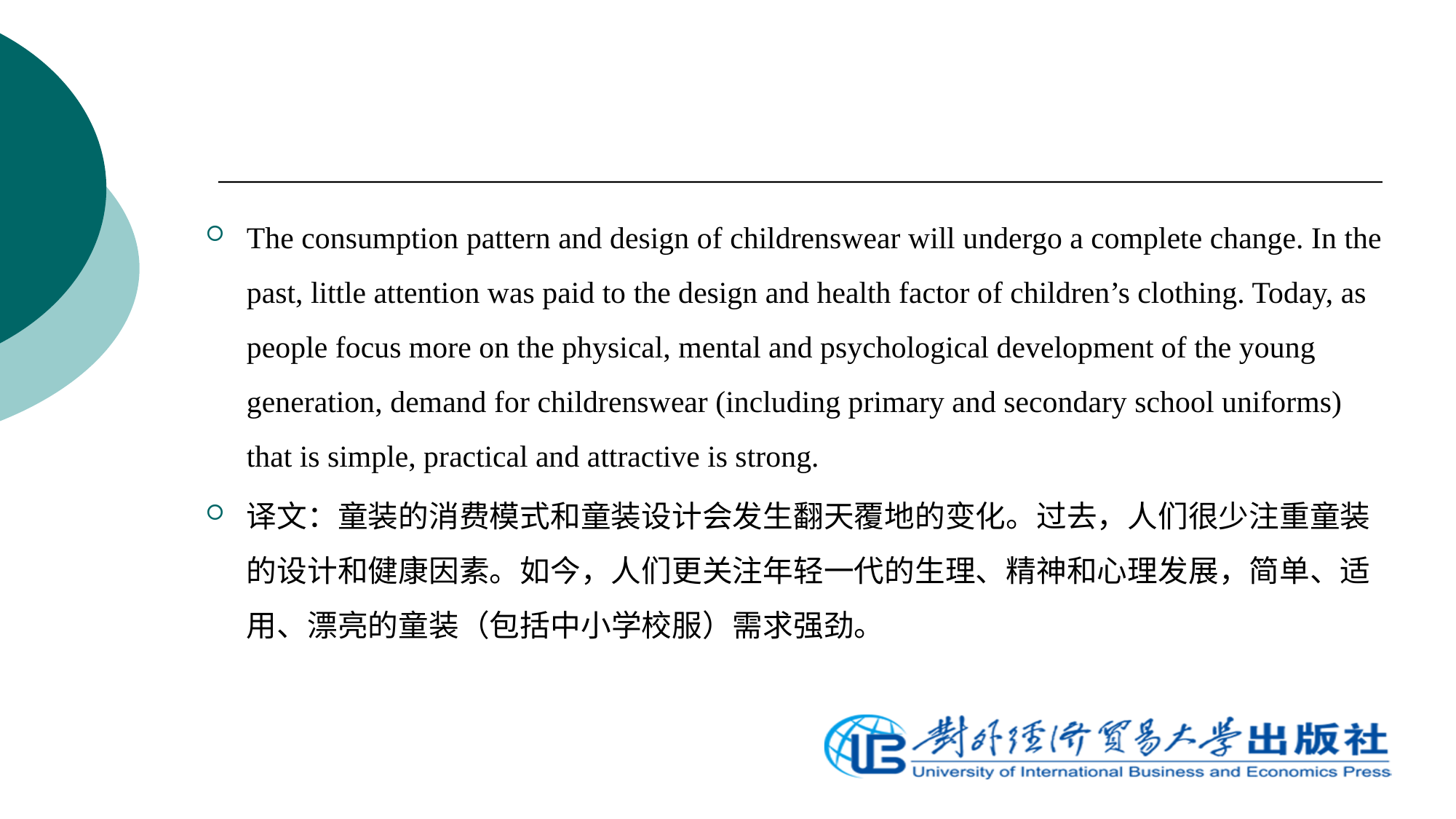

The consumption pattern and design of childrenswear will undergo a complete change. In the past, little attention was paid to the design and health factor of children’s clothing. Today, as people focus more on the physical, mental and psychological development of the young generation, demand for childrenswear (including primary and secondary school uniforms) that is simple, practical and attractive is strong.
译文：童装的消费模式和童装设计会发生翻天覆地的变化。过去，人们很少注重童装的设计和健康因素。如今，人们更关注年轻一代的生理、精神和心理发展，简单、适用、漂亮的童装（包括中小学校服）需求强劲。